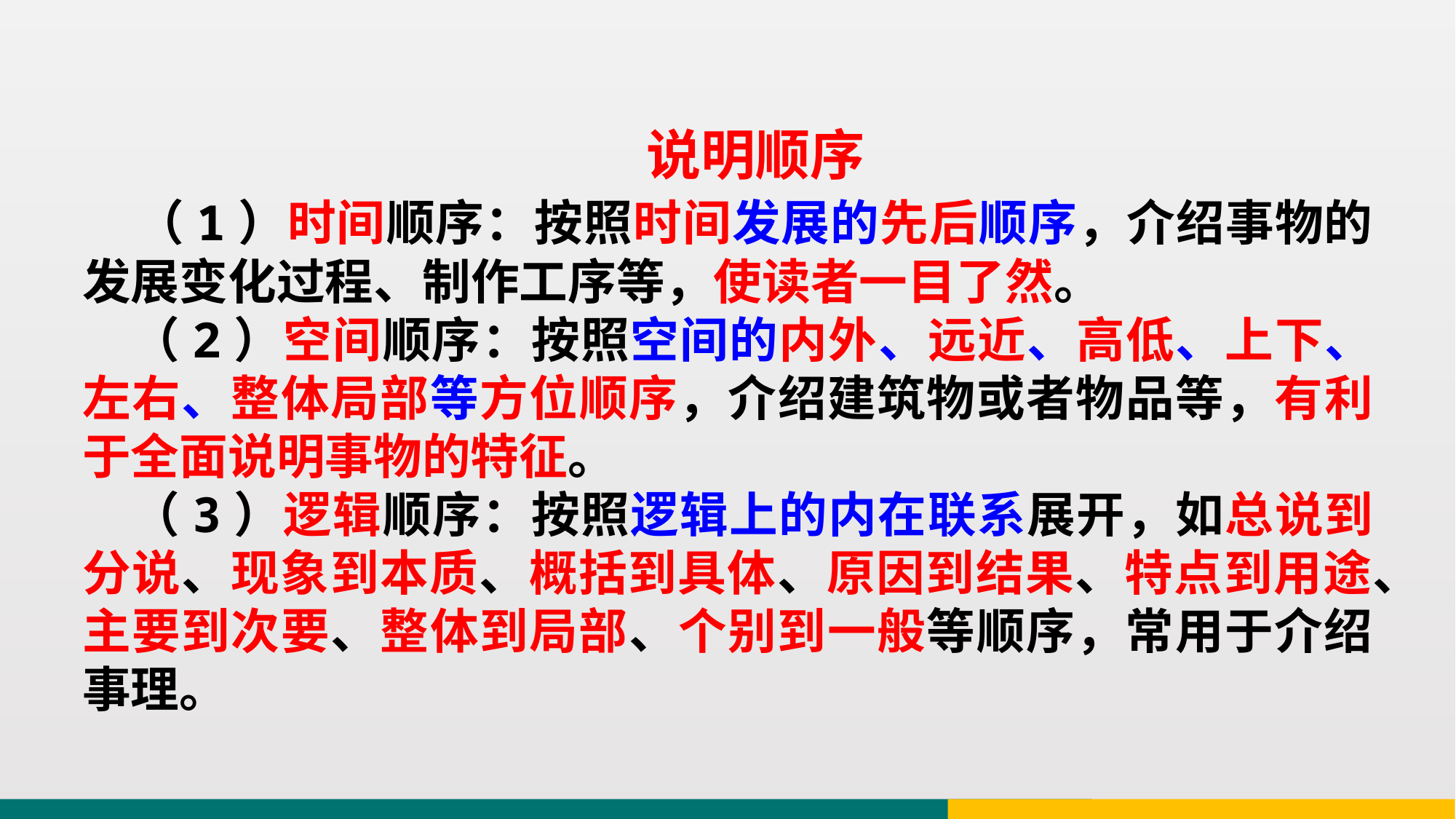

说明顺序
   （1）时间顺序：按照时间发展的先后顺序，介绍事物的发展变化过程、制作工序等，使读者一目了然。
   （2）空间顺序：按照空间的内外、远近、高低、上下、左右、整体局部等方位顺序，介绍建筑物或者物品等，有利于全面说明事物的特征。
   （3）逻辑顺序：按照逻辑上的内在联系展开，如总说到分说、现象到本质、概括到具体、原因到结果、特点到用途、主要到次要、整体到局部、个别到一般等顺序，常用于介绍事理。